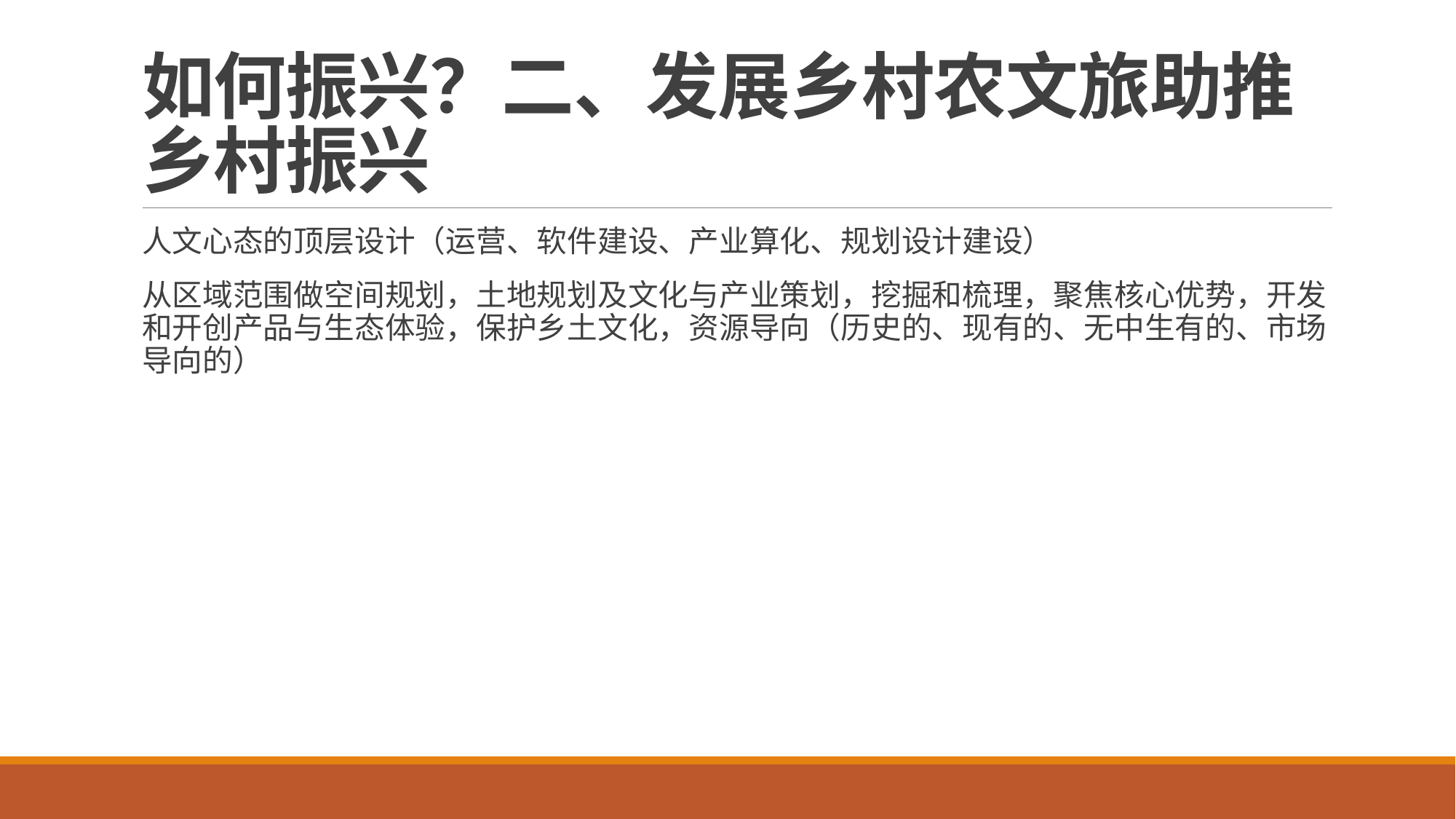

# 如何振兴？二、发展乡村农文旅助推乡村振兴
人文心态的顶层设计（运营、软件建设、产业算化、规划设计建设）
从区域范围做空间规划，土地规划及文化与产业策划，挖掘和梳理，聚焦核心优势，开发和开创产品与生态体验，保护乡土文化，资源导向（历史的、现有的、无中生有的、市场导向的）